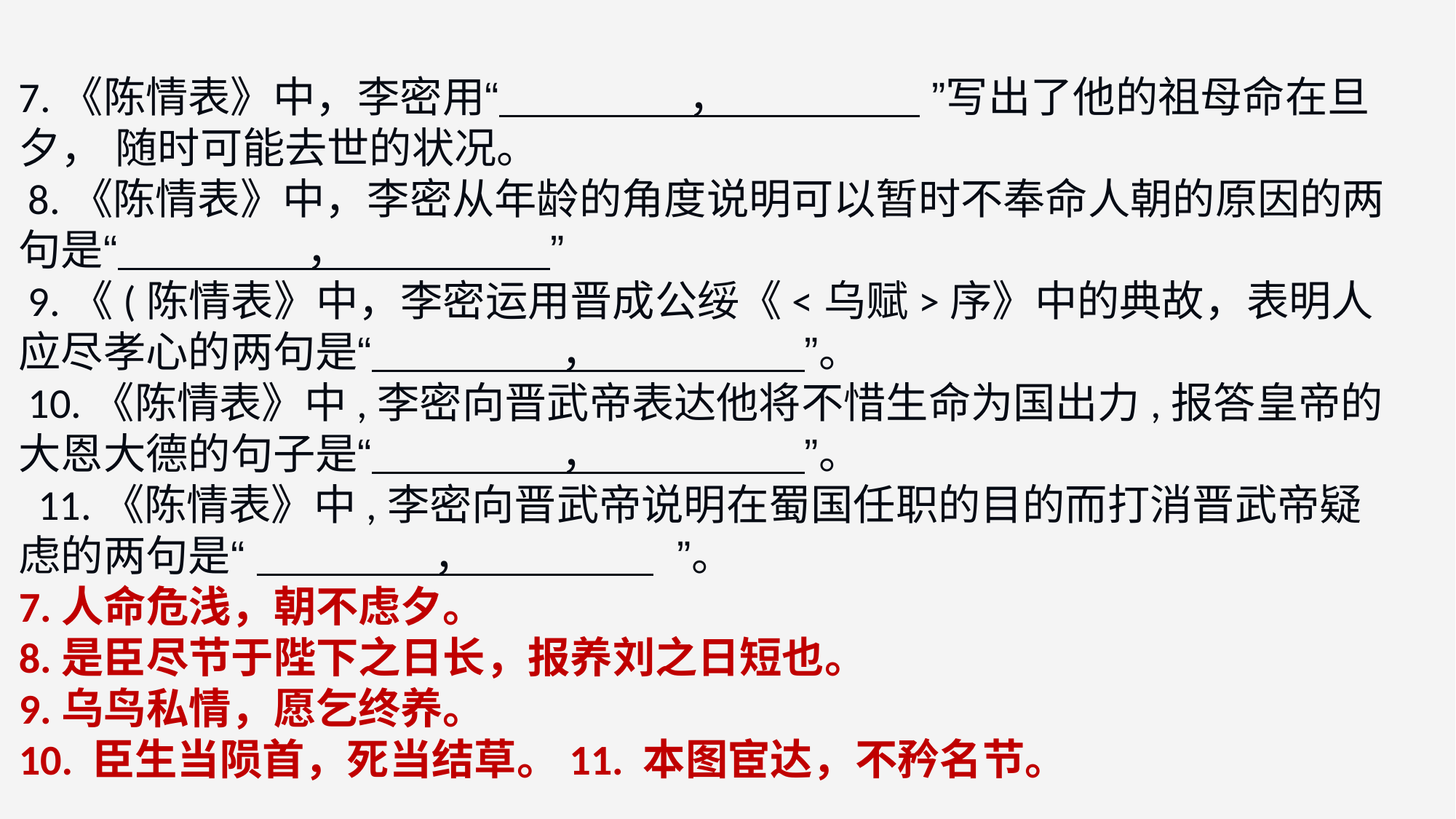

7.《陈情表》中，李密用“                ，                 ”写出了他的祖母命在旦夕， 随时可能去世的状况。
 8.《陈情表》中，李密从年龄的角度说明可以暂时不奉命人朝的原因的两句是“                ，                 ”
 9.《(陈情表》中，李密运用晋成公绥《<乌赋>序》中的典故，表明人应尽孝心的两句是“                ，                 ”。
 10.《陈情表》中,李密向晋武帝表达他将不惜生命为国出力,报答皇帝的大恩大德的句子是“                ，                 ”。
  11.《陈情表》中,李密向晋武帝说明在蜀国任职的目的而打消晋武帝疑虑的两句是“                ，                 ”。
7.人命危浅，朝不虑夕。
8.是臣尽节于陛下之日长，报养刘之日短也。
9.乌鸟私情，愿乞终养。
10. 臣生当陨首，死当结草。11. 本图宦达，不矜名节。